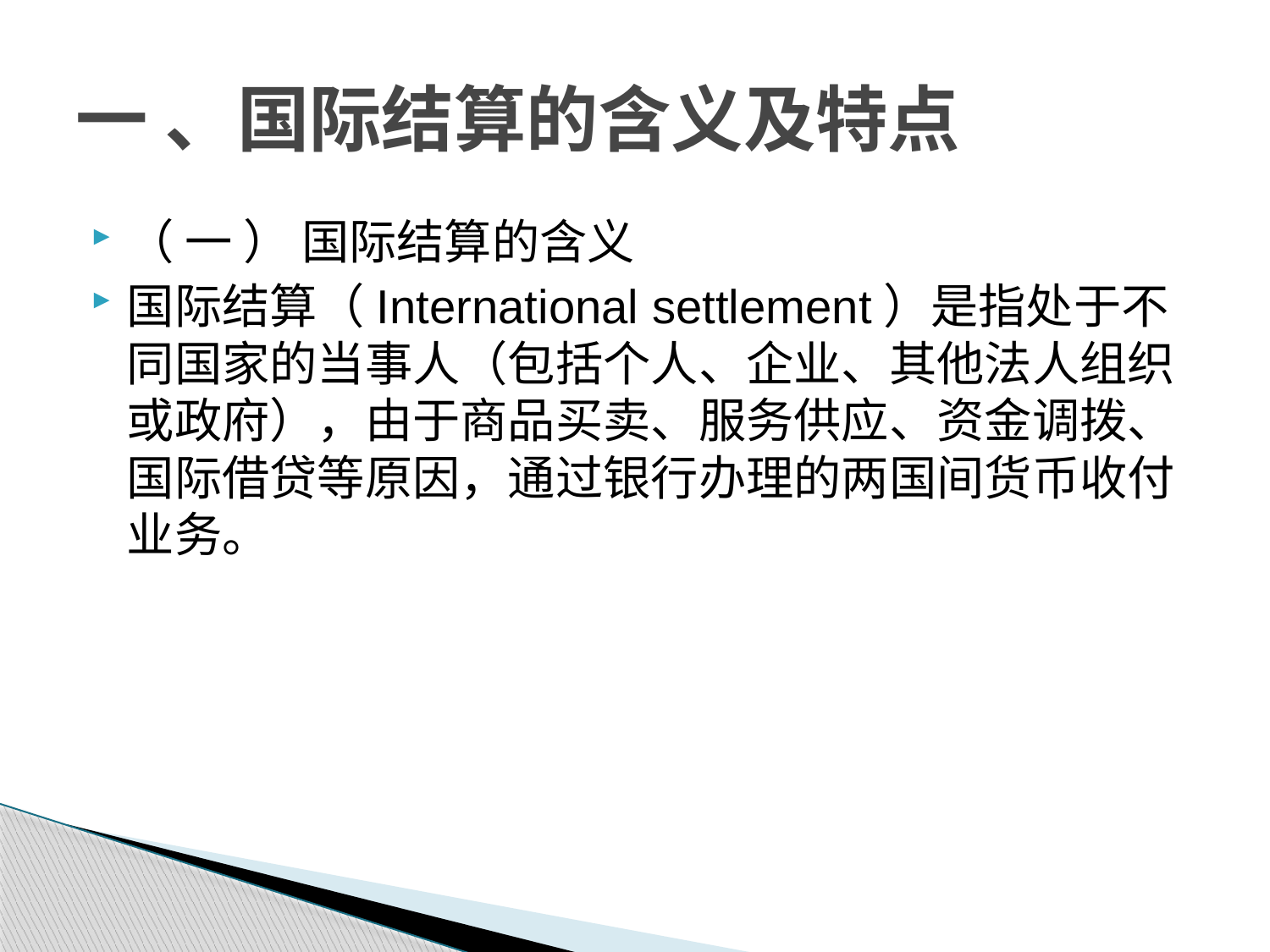

# 一 、国际结算的含义及特点
（ 一 ） 国际结算的含义
国际结算（International settlement）是指处于不同国家的当事人（包括个人、企业、其他法人组织或政府），由于商品买卖、服务供应、资金调拨、国际借贷等原因，通过银行办理的两国间货币收付业务。